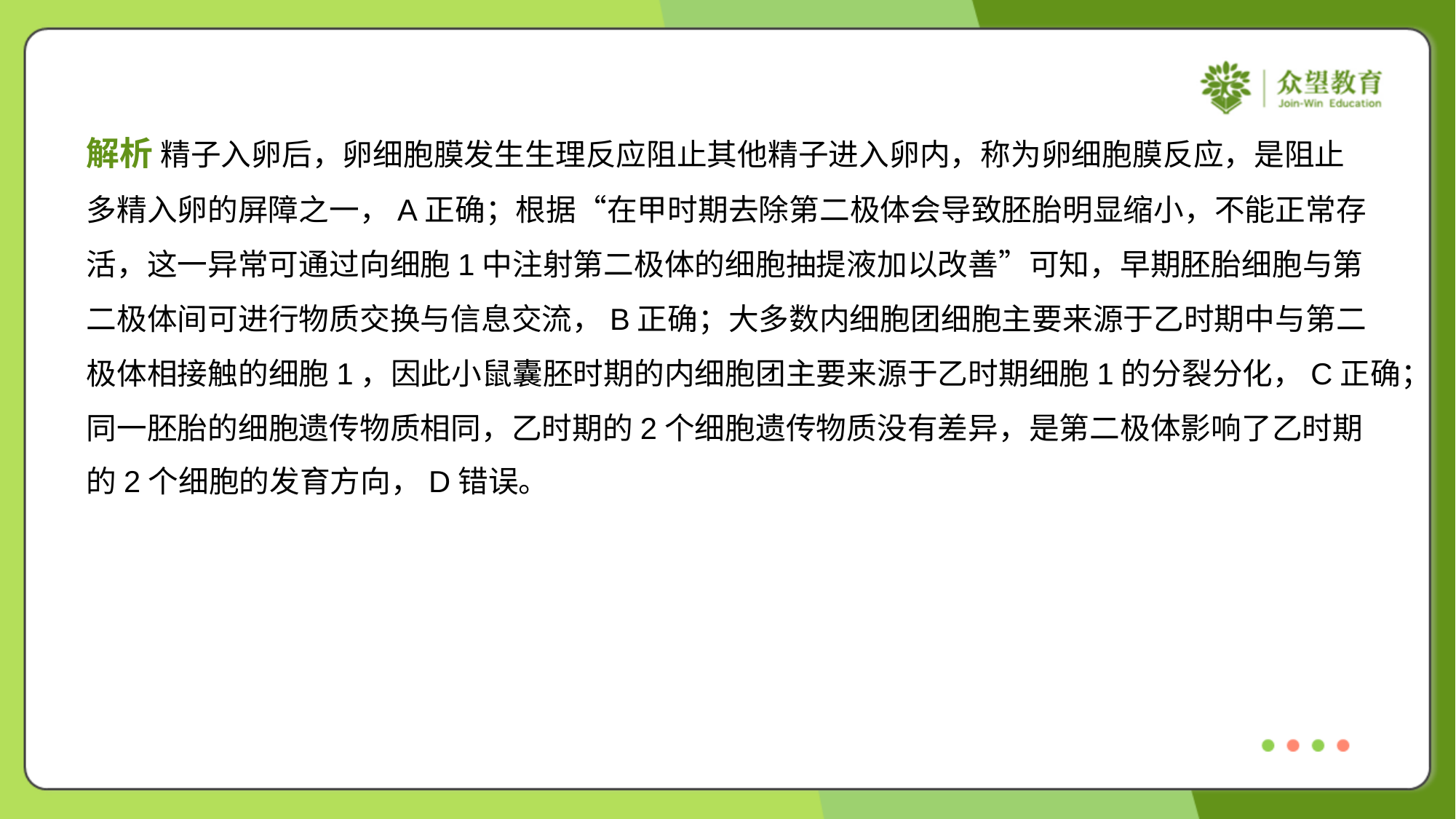

解析 精子入卵后，卵细胞膜发生生理反应阻止其他精子进入卵内，称为卵细胞膜反应，是阻止
多精入卵的屏障之一，A正确；根据“在甲时期去除第二极体会导致胚胎明显缩小，不能正常存
活，这一异常可通过向细胞1中注射第二极体的细胞抽提液加以改善”可知，早期胚胎细胞与第
二极体间可进行物质交换与信息交流，B正确；大多数内细胞团细胞主要来源于乙时期中与第二
极体相接触的细胞1，因此小鼠囊胚时期的内细胞团主要来源于乙时期细胞1的分裂分化，C正确；
同一胚胎的细胞遗传物质相同，乙时期的2个细胞遗传物质没有差异，是第二极体影响了乙时期
的2个细胞的发育方向，D错误。